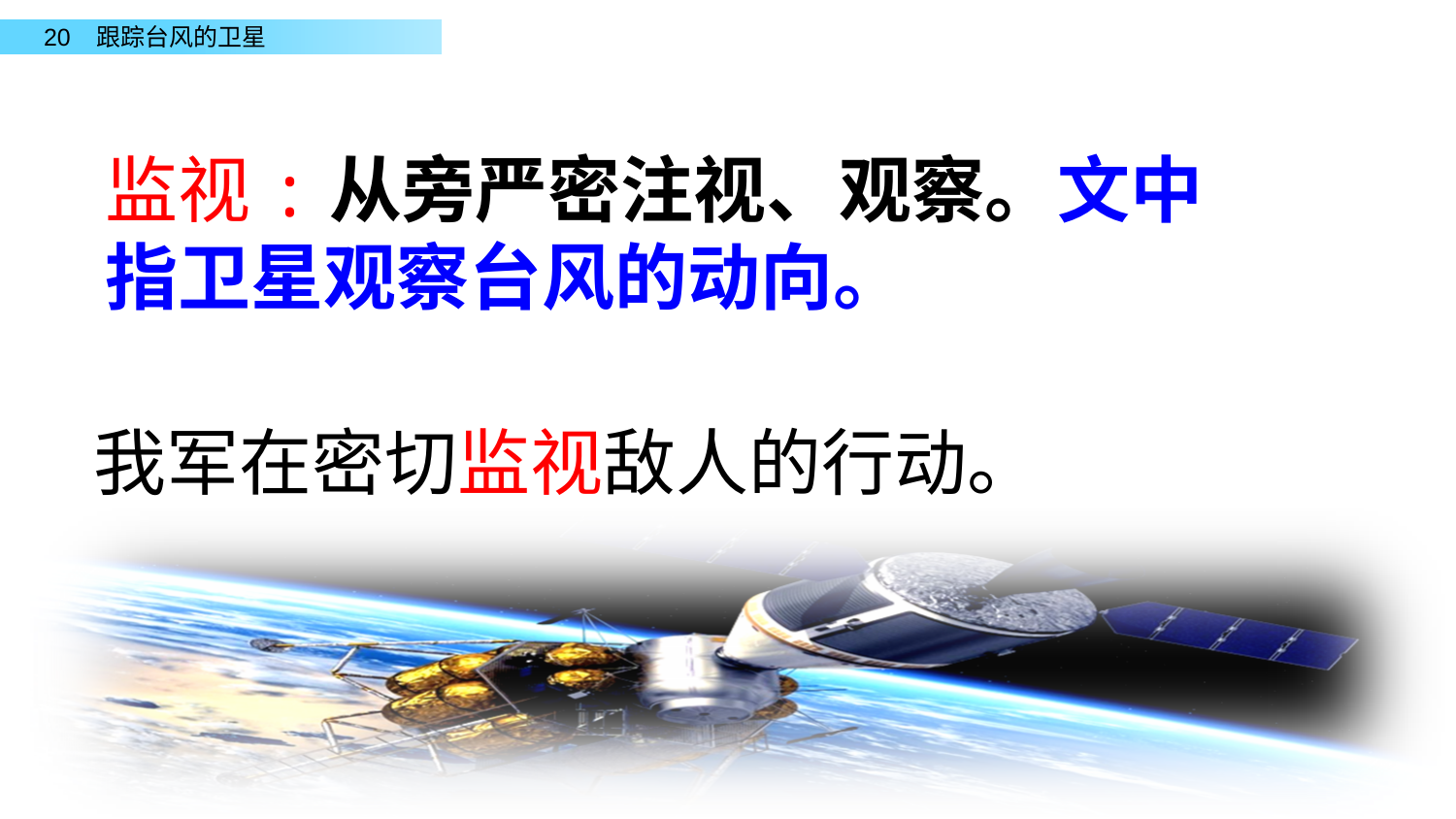

监视:从旁严密注视、观察。文中指卫星观察台风的动向。
我军在密切监视敌人的行动。